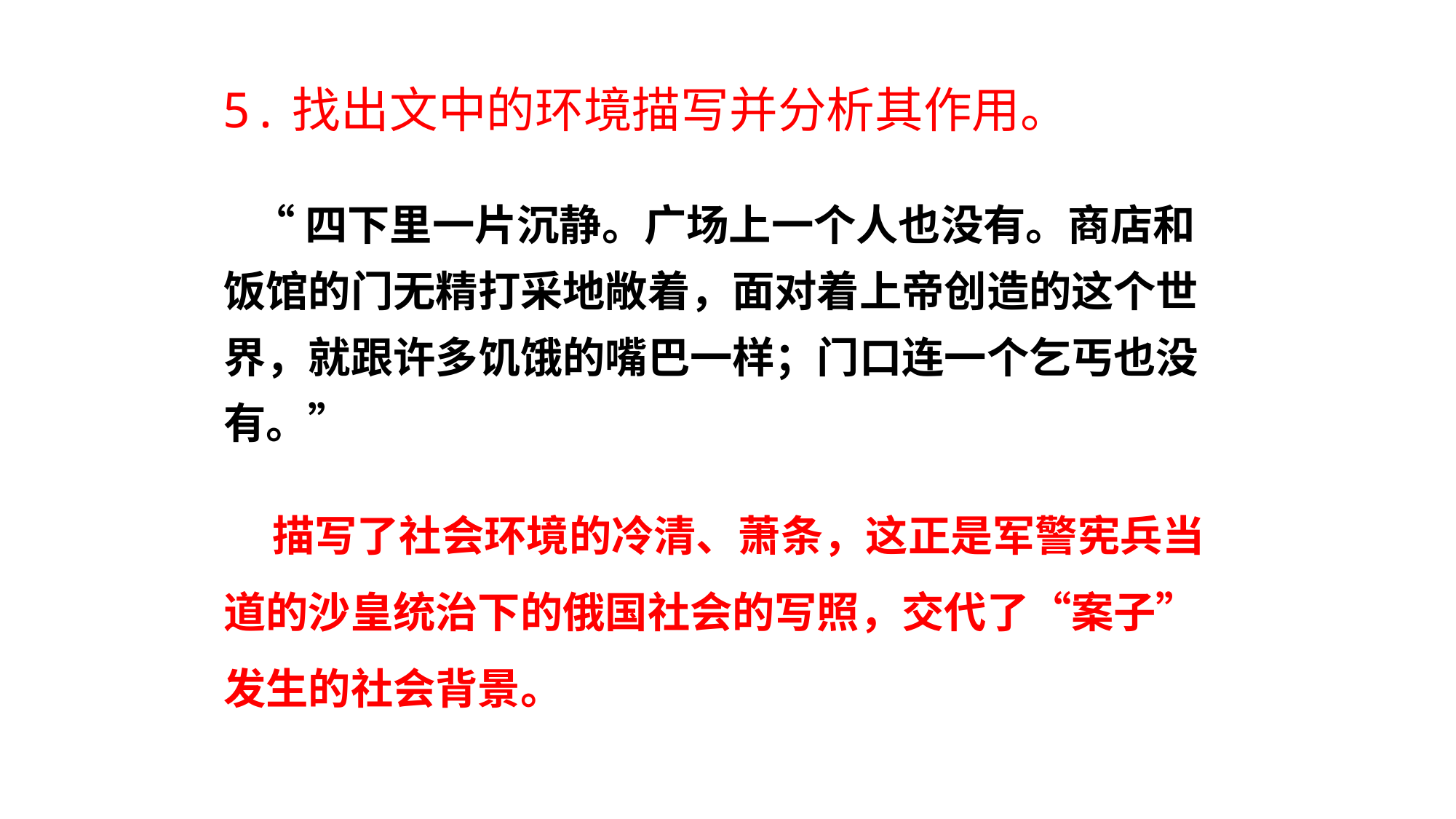

5.找出文中的环境描写并分析其作用。
   “四下里一片沉静。广场上一个人也没有。商店和饭馆的门无精打采地敞着，面对着上帝创造的这个世界，就跟许多饥饿的嘴巴一样；门口连一个乞丐也没有。”
    描写了社会环境的冷清、萧条，这正是军警宪兵当道的沙皇统治下的俄国社会的写照，交代了“案子”发生的社会背景。